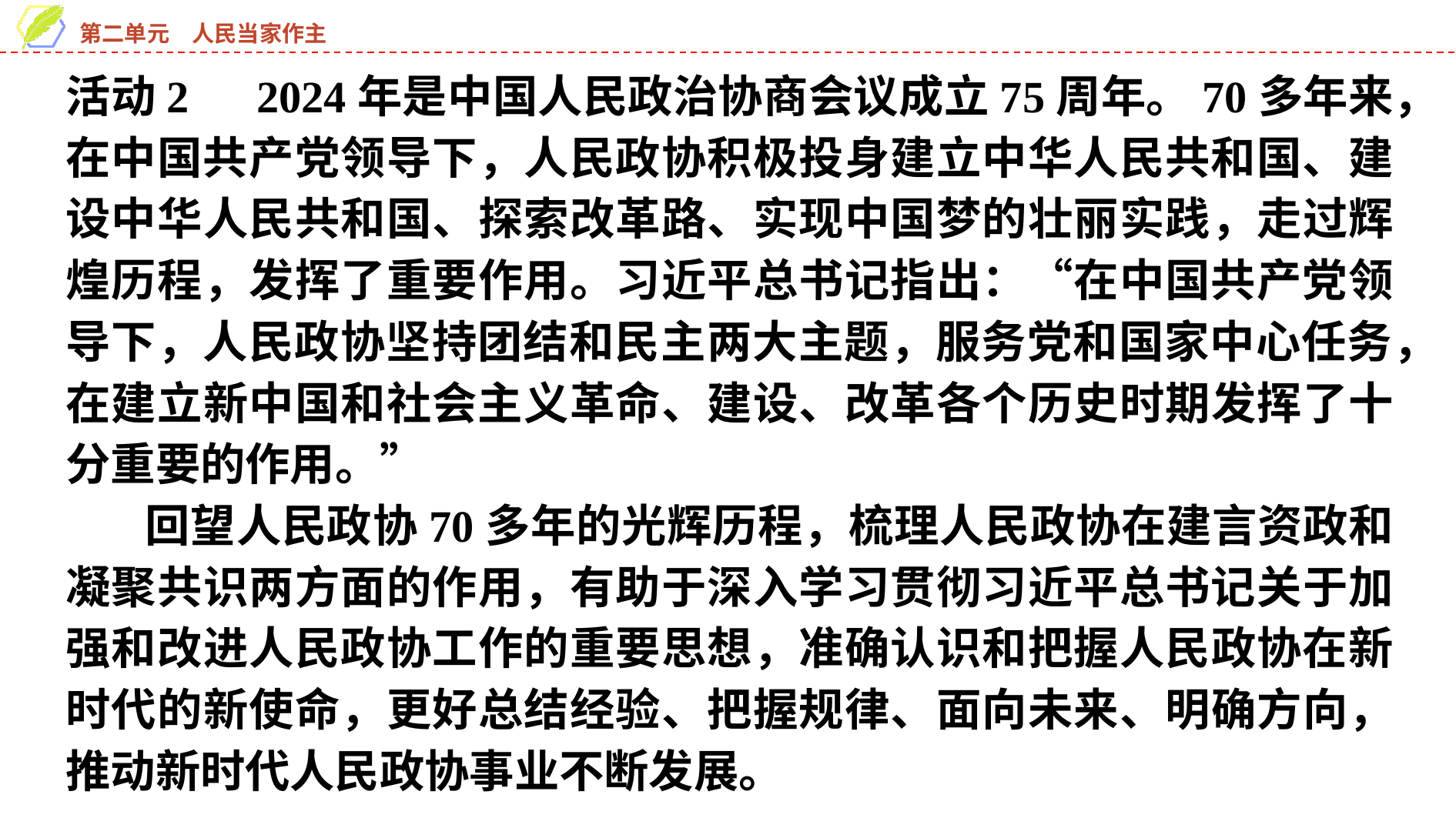

活动2　2024年是中国人民政治协商会议成立75周年。70多年来，在中国共产党领导下，人民政协积极投身建立中华人民共和国、建设中华人民共和国、探索改革路、实现中国梦的壮丽实践，走过辉煌历程，发挥了重要作用。习近平总书记指出：“在中国共产党领导下，人民政协坚持团结和民主两大主题，服务党和国家中心任务，在建立新中国和社会主义革命、建设、改革各个历史时期发挥了十分重要的作用。”
回望人民政协70多年的光辉历程，梳理人民政协在建言资政和凝聚共识两方面的作用，有助于深入学习贯彻习近平总书记关于加强和改进人民政协工作的重要思想，准确认识和把握人民政协在新时代的新使命，更好总结经验、把握规律、面向未来、明确方向，推动新时代人民政协事业不断发展。